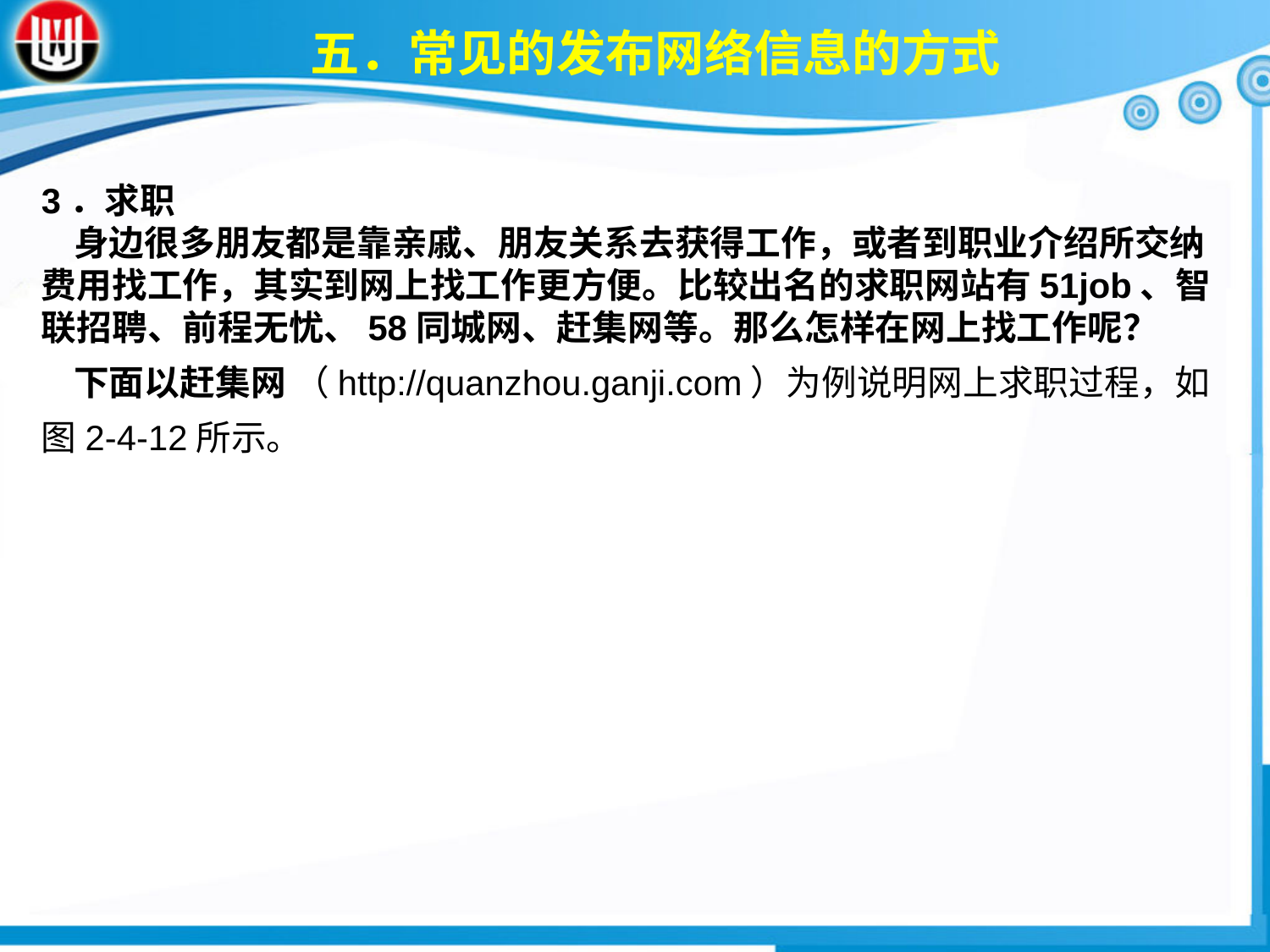

五．常见的发布网络信息的方式
3．求职   身边很多朋友都是靠亲戚、朋友关系去获得工作，或者到职业介绍所交纳费用找工作，其实到网上找工作更方便。比较出名的求职网站有51job、智联招聘、前程无忧、58同城网、赶集网等。那么怎样在网上找工作呢？    下面以赶集网 （http://quanzhou.ganji.com）为例说明网上求职过程，如图2-4-12所示。